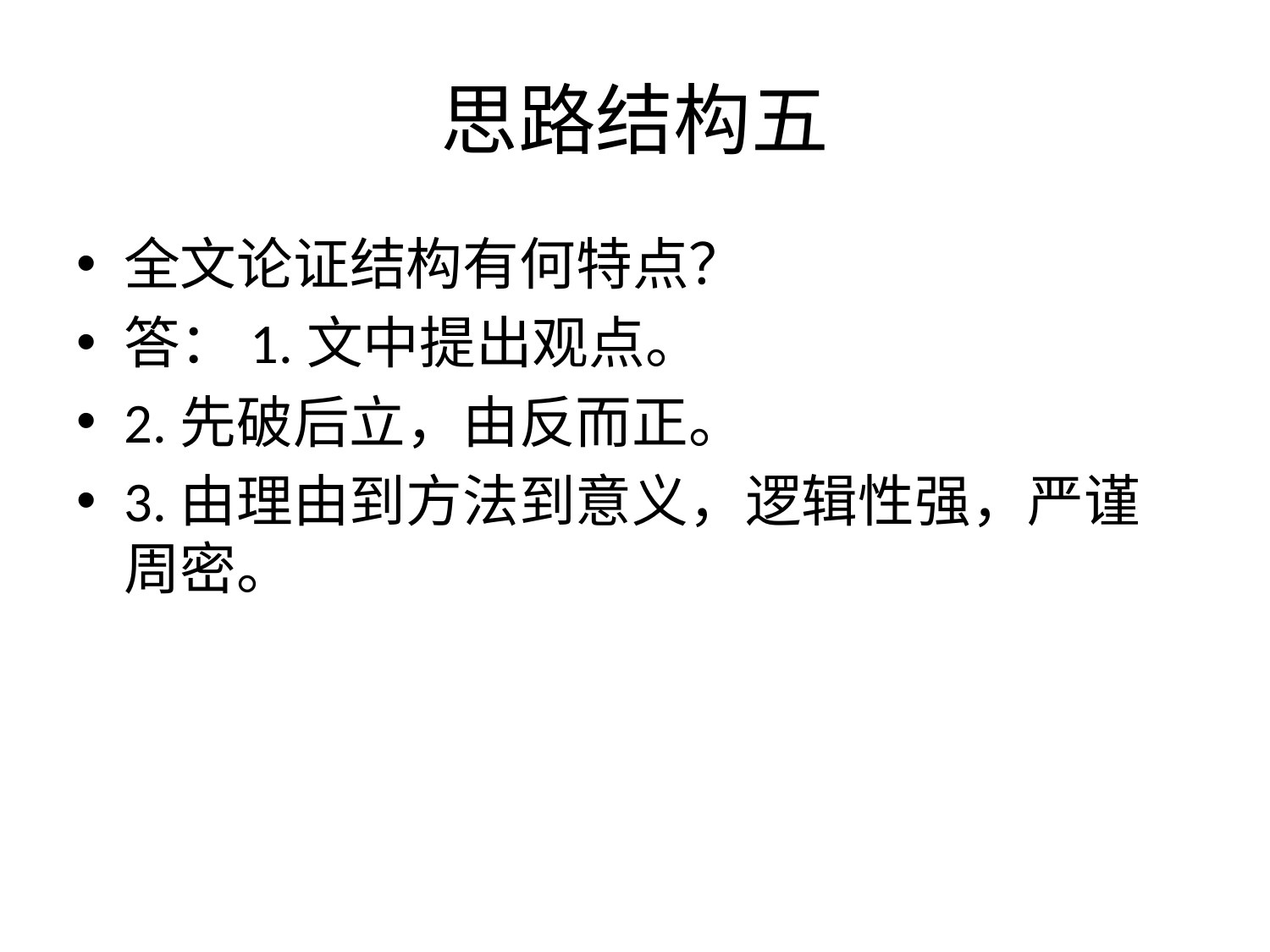

# 思路结构五
全文论证结构有何特点？
答：1.文中提出观点。
2.先破后立，由反而正。
3.由理由到方法到意义，逻辑性强，严谨周密。